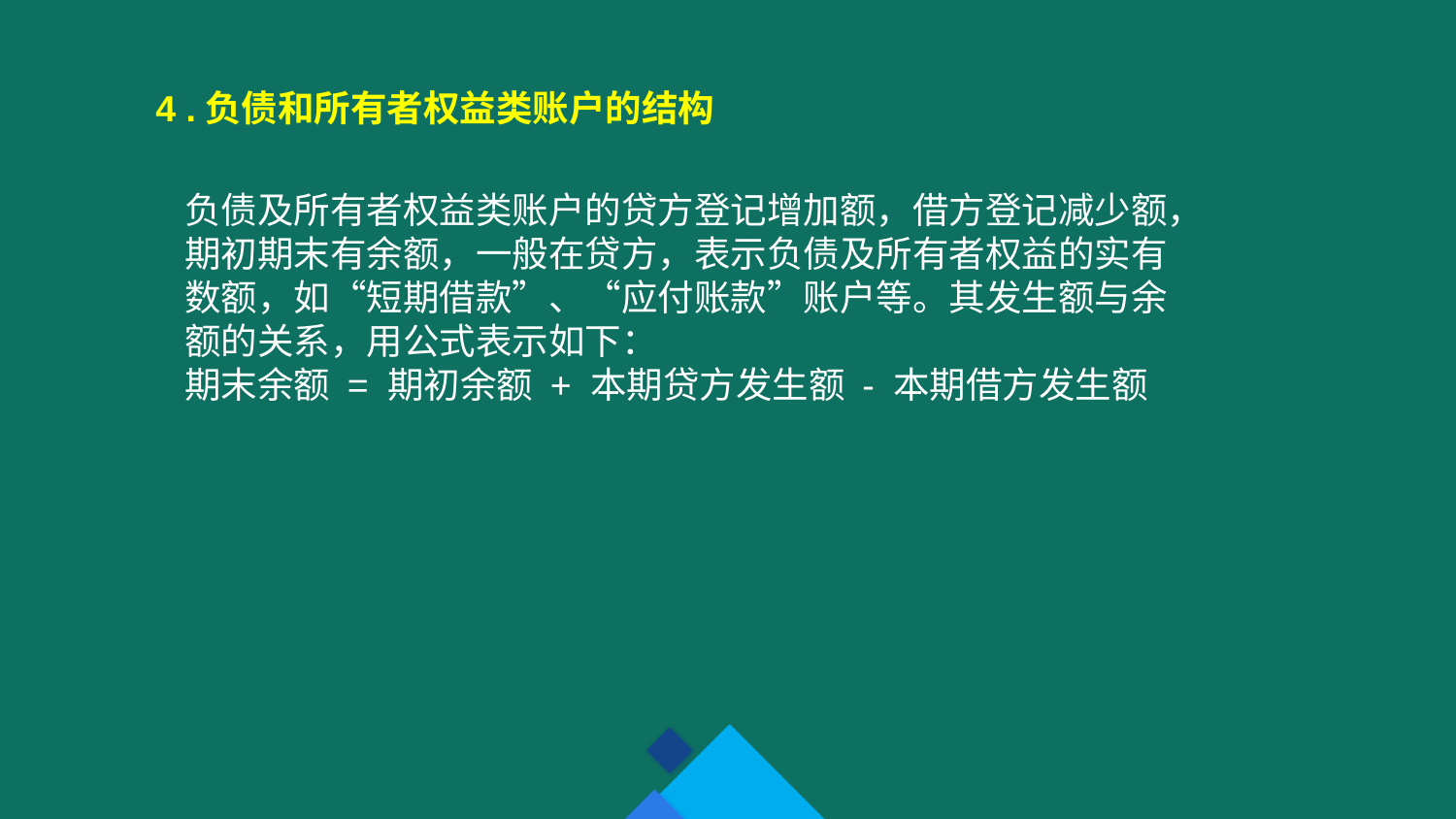

4 .负债和所有者权益类账户的结构
负债及所有者权益类账户的贷方登记增加额，借方登记减少额，期初期末有余额，一般在贷方，表示负债及所有者权益的实有数额，如“短期借款”、“应付账款”账户等。其发生额与余额的关系，用公式表示如下：
期末余额 = 期初余额 + 本期贷方发生额 - 本期借方发生额